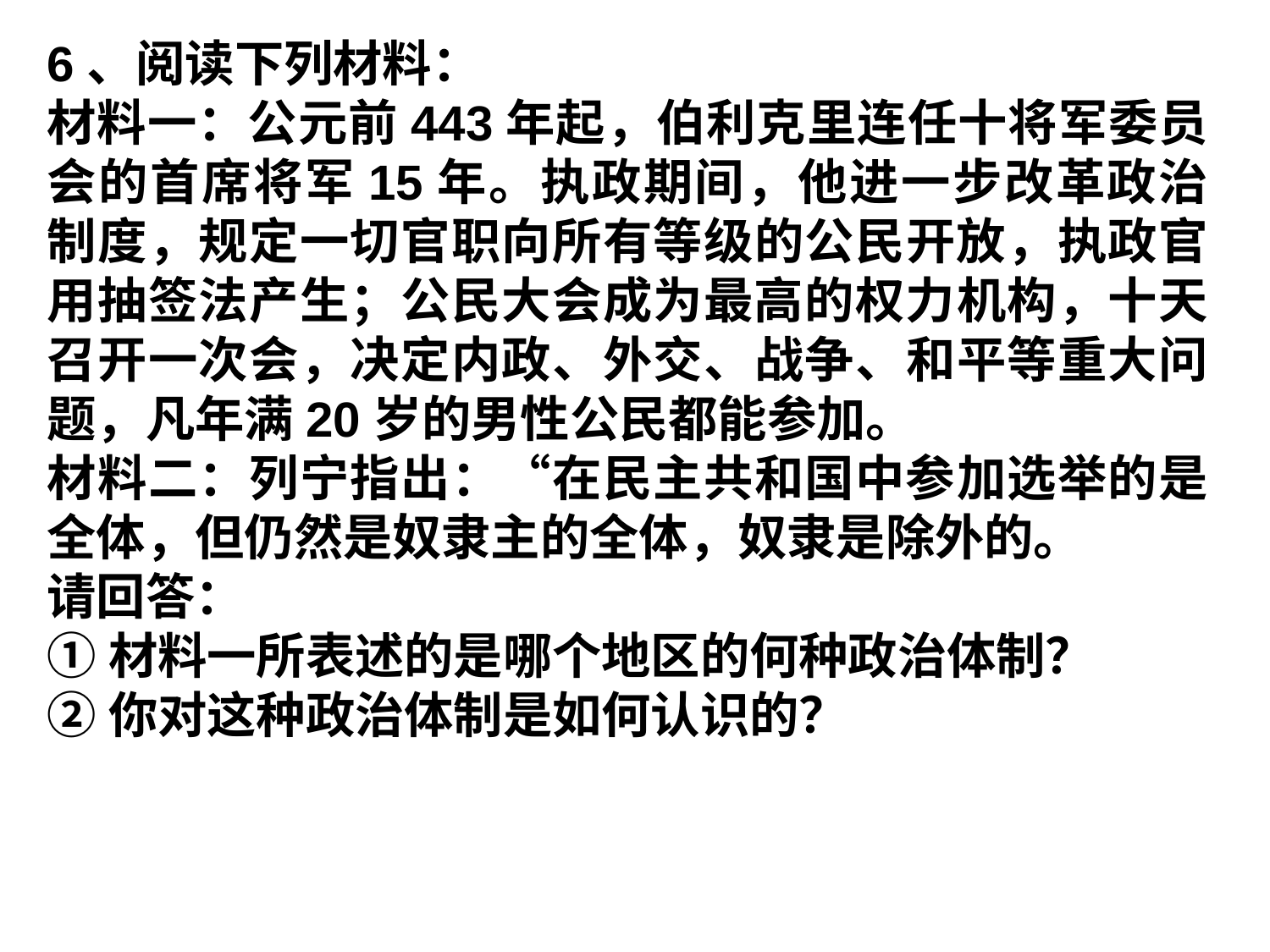

6、阅读下列材料：
材料一：公元前443年起，伯利克里连任十将军委员会的首席将军15年。执政期间，他进一步改革政治制度，规定一切官职向所有等级的公民开放，执政官用抽签法产生；公民大会成为最高的权力机构，十天召开一次会，决定内政、外交、战争、和平等重大问题，凡年满20岁的男性公民都能参加。
材料二：列宁指出：“在民主共和国中参加选举的是全体，但仍然是奴隶主的全体，奴隶是除外的。
请回答：
①材料一所表述的是哪个地区的何种政治体制？
②你对这种政治体制是如何认识的？